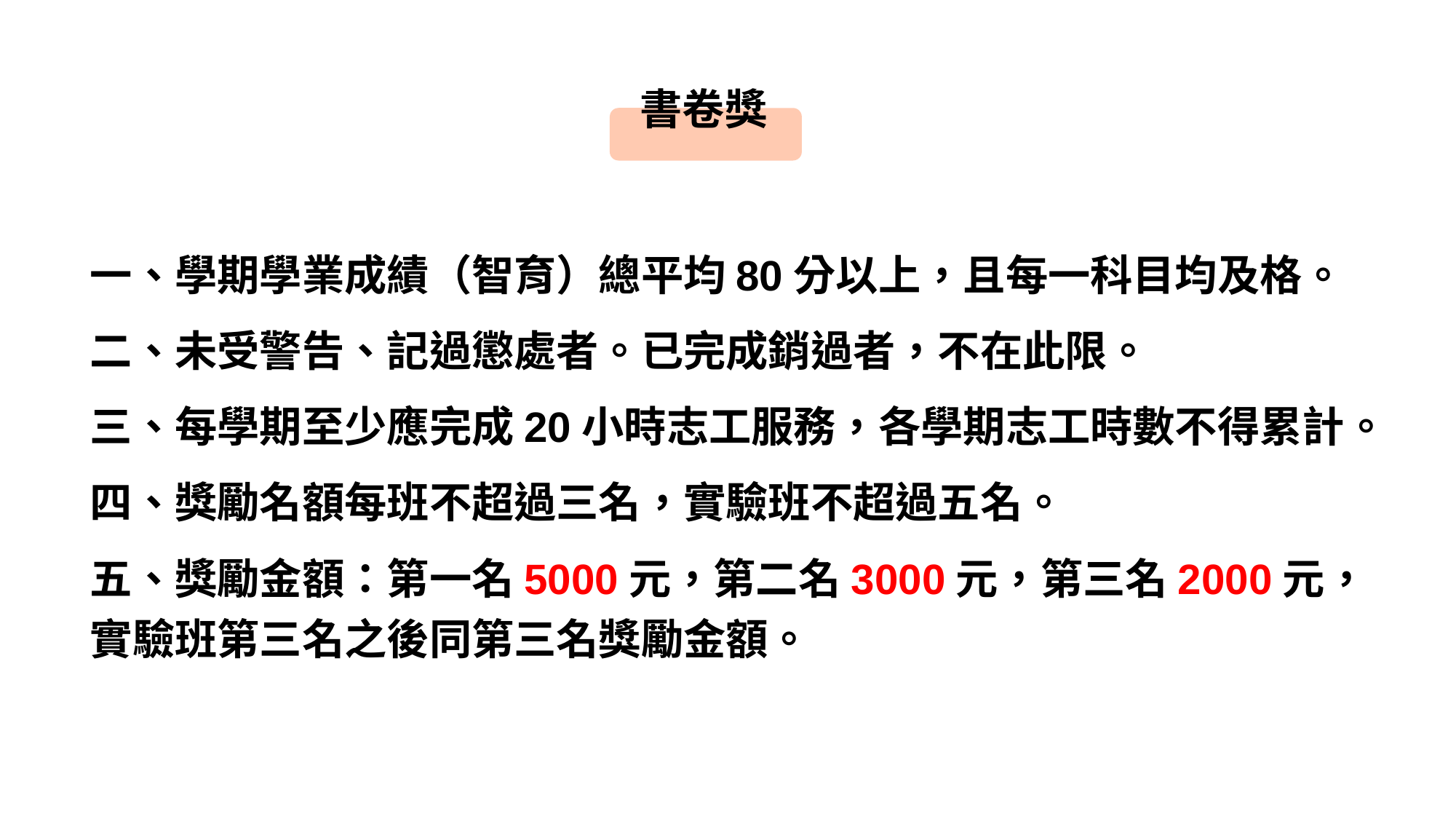

書卷獎

一、學期學業成績（智育）總平均80分以上，且每一科目均及格。
二、未受警告、記過懲處者。已完成銷過者，不在此限。
三、每學期至少應完成20小時志工服務，各學期志工時數不得累計。
四、獎勵名額每班不超過三名，實驗班不超過五名。
五、獎勵金額：第一名5000元，第二名3000元，第三名2000元，實驗班第三名之後同第三名獎勵金額。